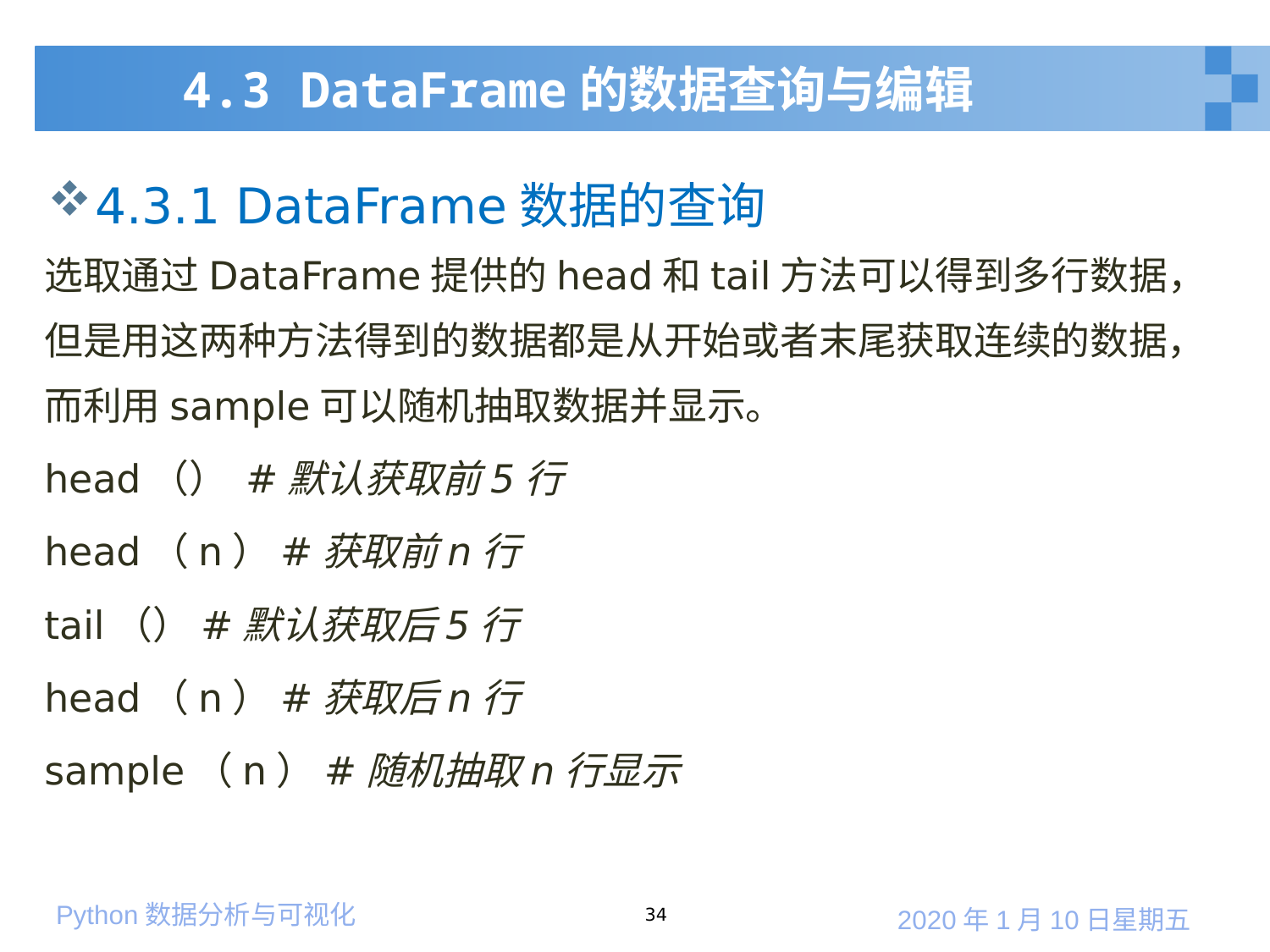

# 4.3 DataFrame的数据查询与编辑
4.3.1 DataFrame数据的查询
选取通过DataFrame提供的head和tail方法可以得到多行数据，但是用这两种方法得到的数据都是从开始或者末尾获取连续的数据， 而利用sample可以随机抽取数据并显示。
head（） #默认获取前5行
head（n）#获取前n行
tail（）#默认获取后5行
head（n）#获取后n行
sample（n）#随机抽取n行显示

34
2020年1月10日星期五